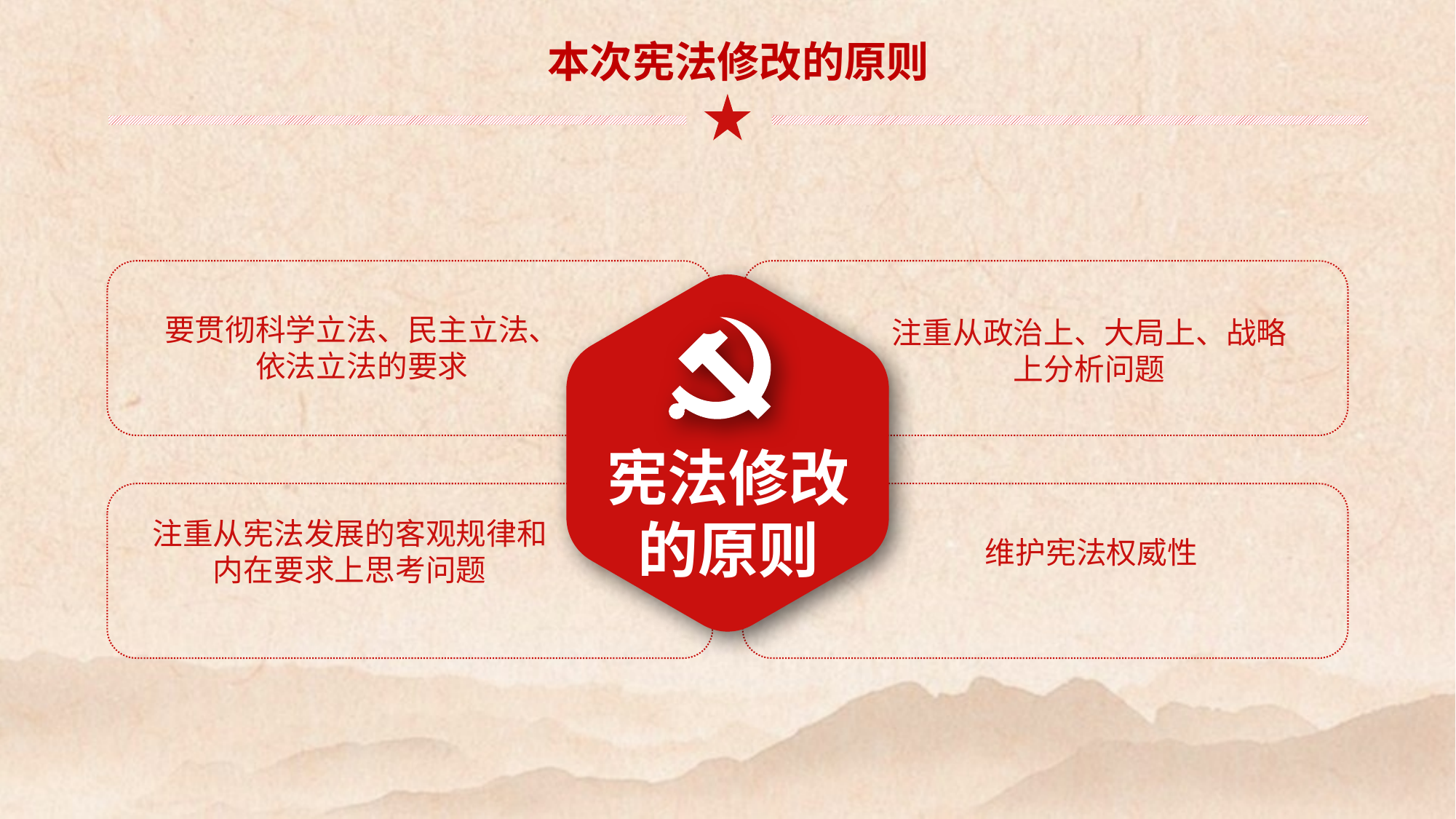

本次宪法修改的原则

要贯彻科学立法、民主立法、依法立法的要求
注重从政治上、大局上、战略上分析问题

宪法修改
的原则

注重从宪法发展的客观规律和内在要求上思考问题
维护宪法权威性